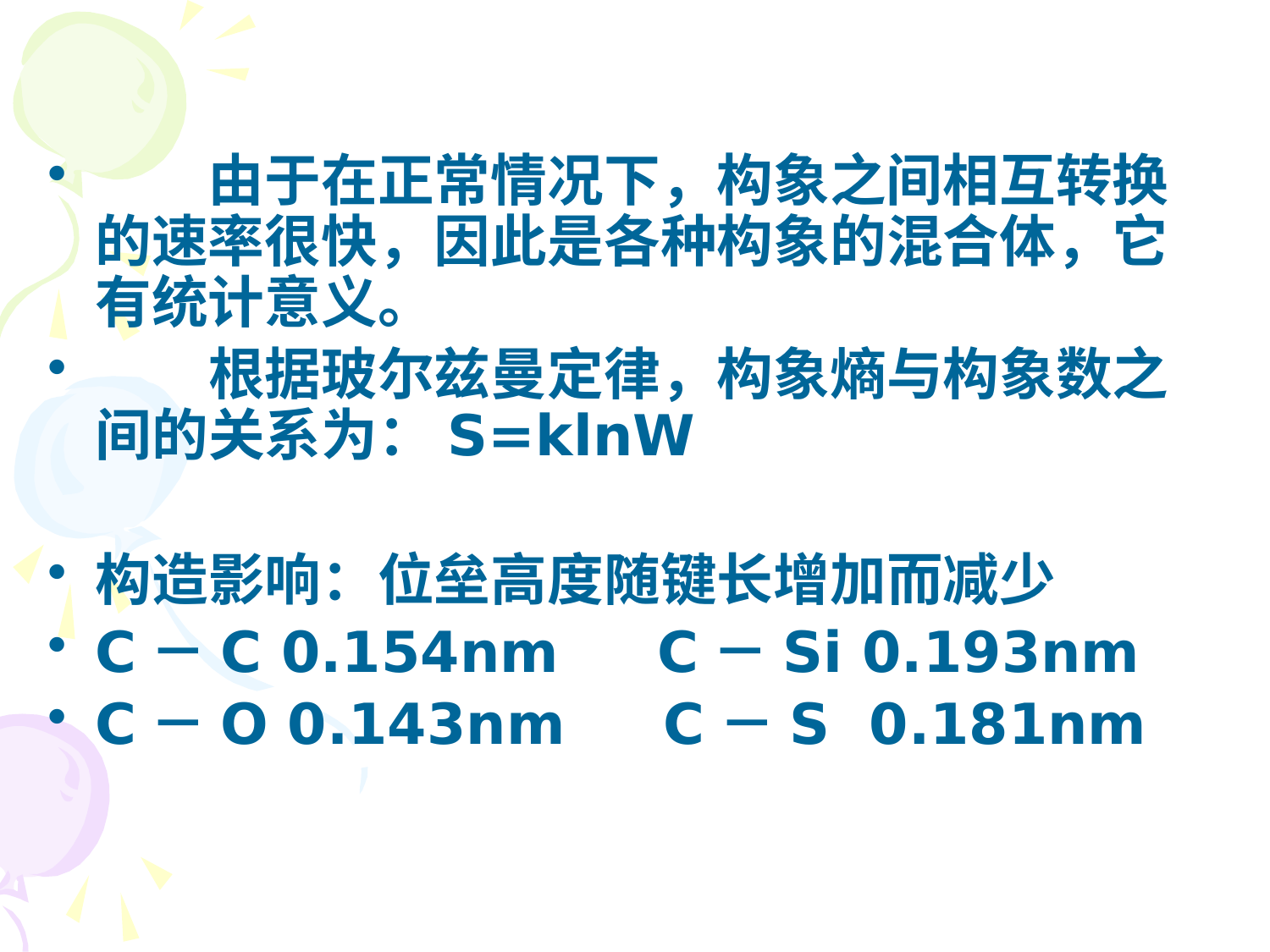

由于在正常情况下，构象之间相互转换的速率很快，因此是各种构象的混合体，它有统计意义。
　　根据玻尔兹曼定律，构象熵与构象数之间的关系为：S=klnW

构造影响：位垒高度随键长增加而减少
C－C 0.154nm     C－Si 0.193nm
C－O 0.143nm     C－S  0.181nm